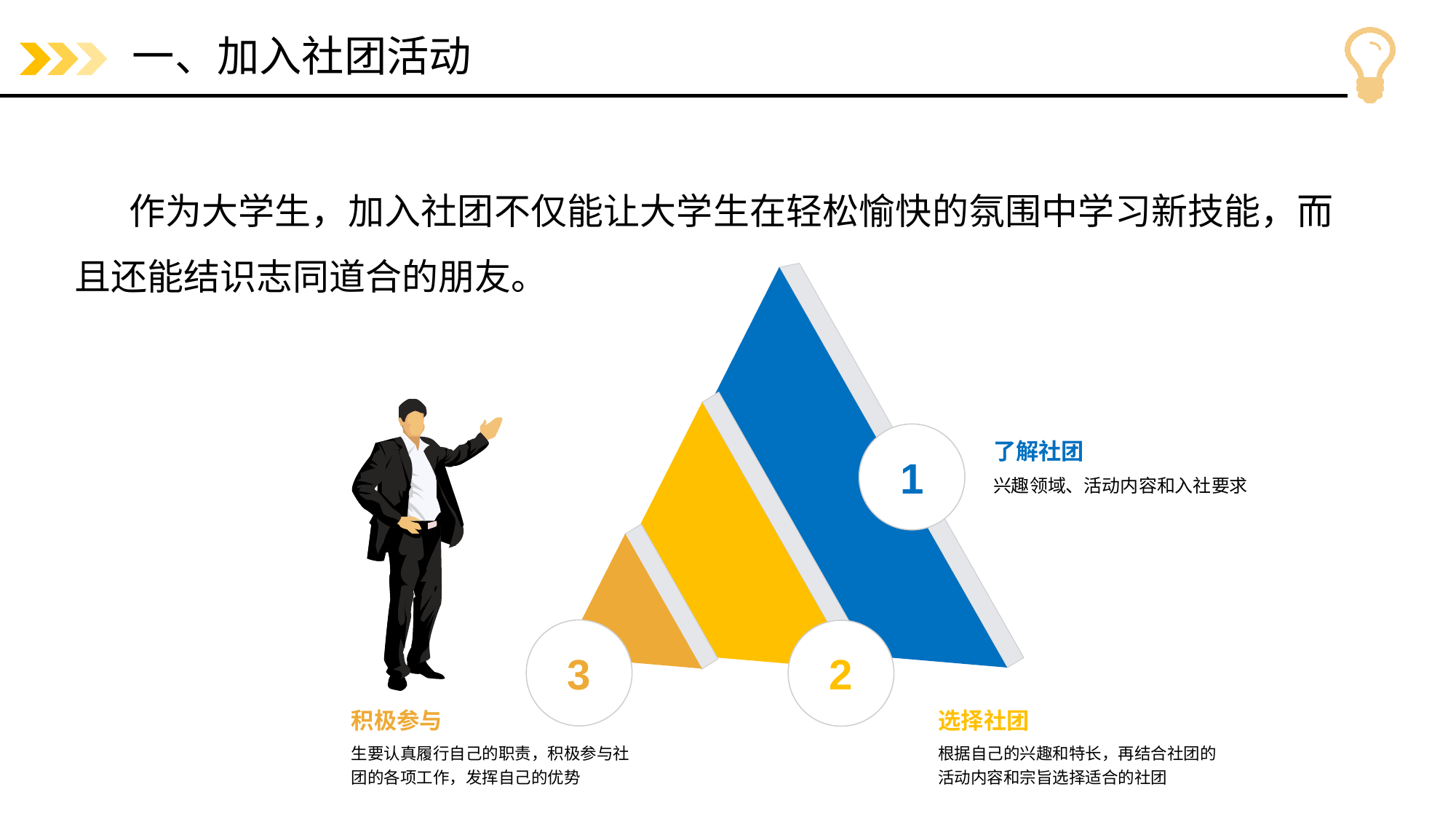

10
# 一、加入社团活动
作为大学生，加入社团不仅能让大学生在轻松愉快的氛围中学习新技能，而且还能结识志同道合的朋友。

1
了解社团
兴趣领域、活动内容和入社要求
3
2
积极参与
选择社团
生要认真履行自己的职责，积极参与社团的各项工作，发挥自己的优势
根据自己的兴趣和特长，再结合社团的活动内容和宗旨选择适合的社团